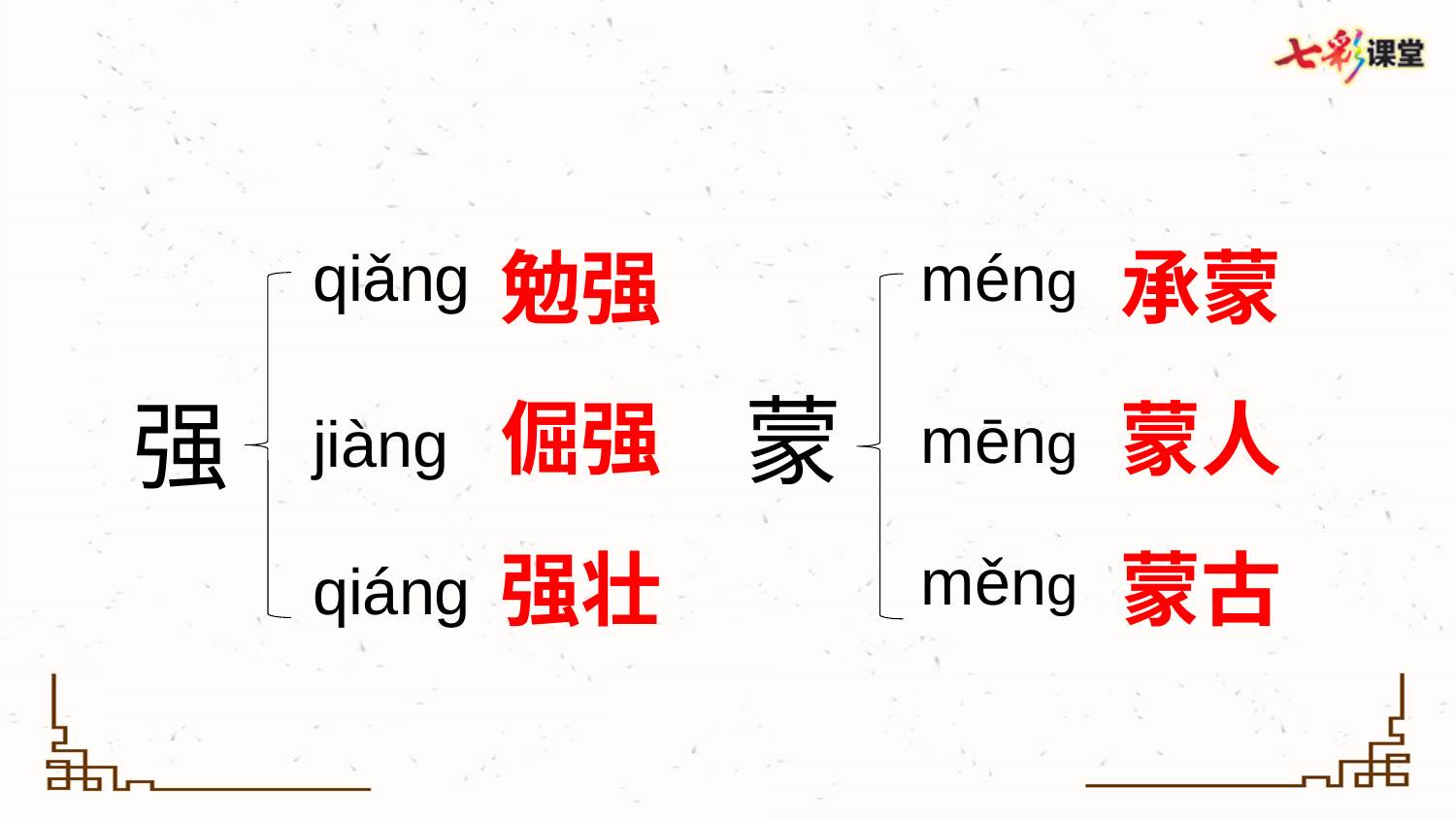

qiǎng

jiàng
qiáng
ménɡ

mēnɡ
měnɡ
勉强
承蒙
蒙
强
倔强
蒙人
蒙古
强壮